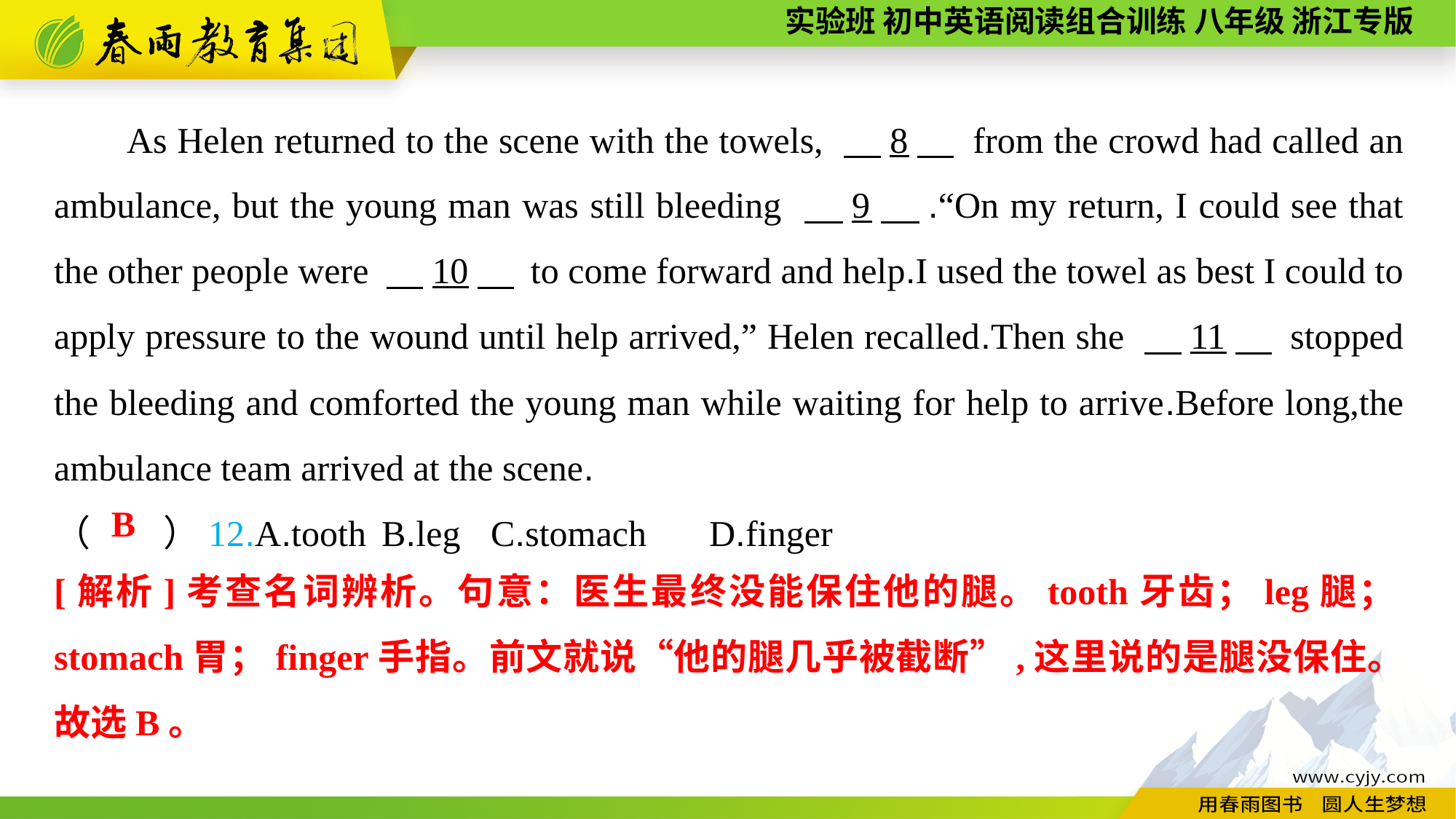

As Helen returned to the scene with the towels, 　8　 from the crowd had called an ambulance, but the young man was still bleeding 　9　.“On my return, I could see that the other people were 　10　 to come forward and help.I used the towel as best I could to apply pressure to the wound until help arrived,” Helen recalled.Then she 　11　 stopped the bleeding and comforted the young man while waiting for help to arrive.Before long,the ambulance team arrived at the scene.
（　　）12.A.tooth	B.leg	C.stomach	D.finger
B
[解析]考查名词辨析。句意：医生最终没能保住他的腿。tooth牙齿；leg腿；stomach胃；finger手指。前文就说“他的腿几乎被截断”,这里说的是腿没保住。故选B。